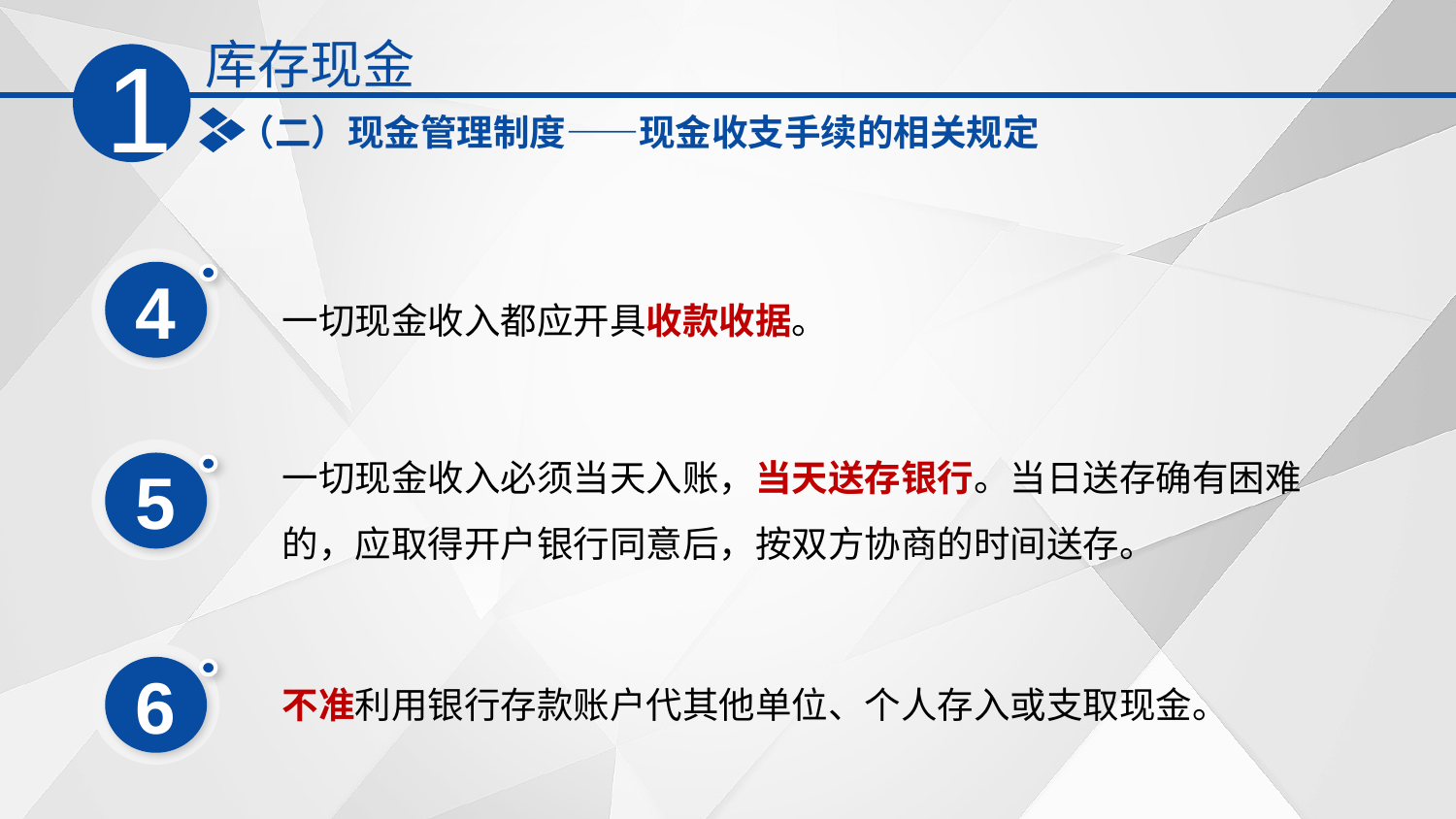

库存现金
1

（二）现金管理制度——现金收支手续的相关规定

4

一切现金收入都应开具收款收据。
一切现金收入必须当天入账，当天送存银行。当日送存确有困难的，应取得开户银行同意后，按双方协商的时间送存。

5

6

不准利用银行存款账户代其他单位、个人存入或支取现金。